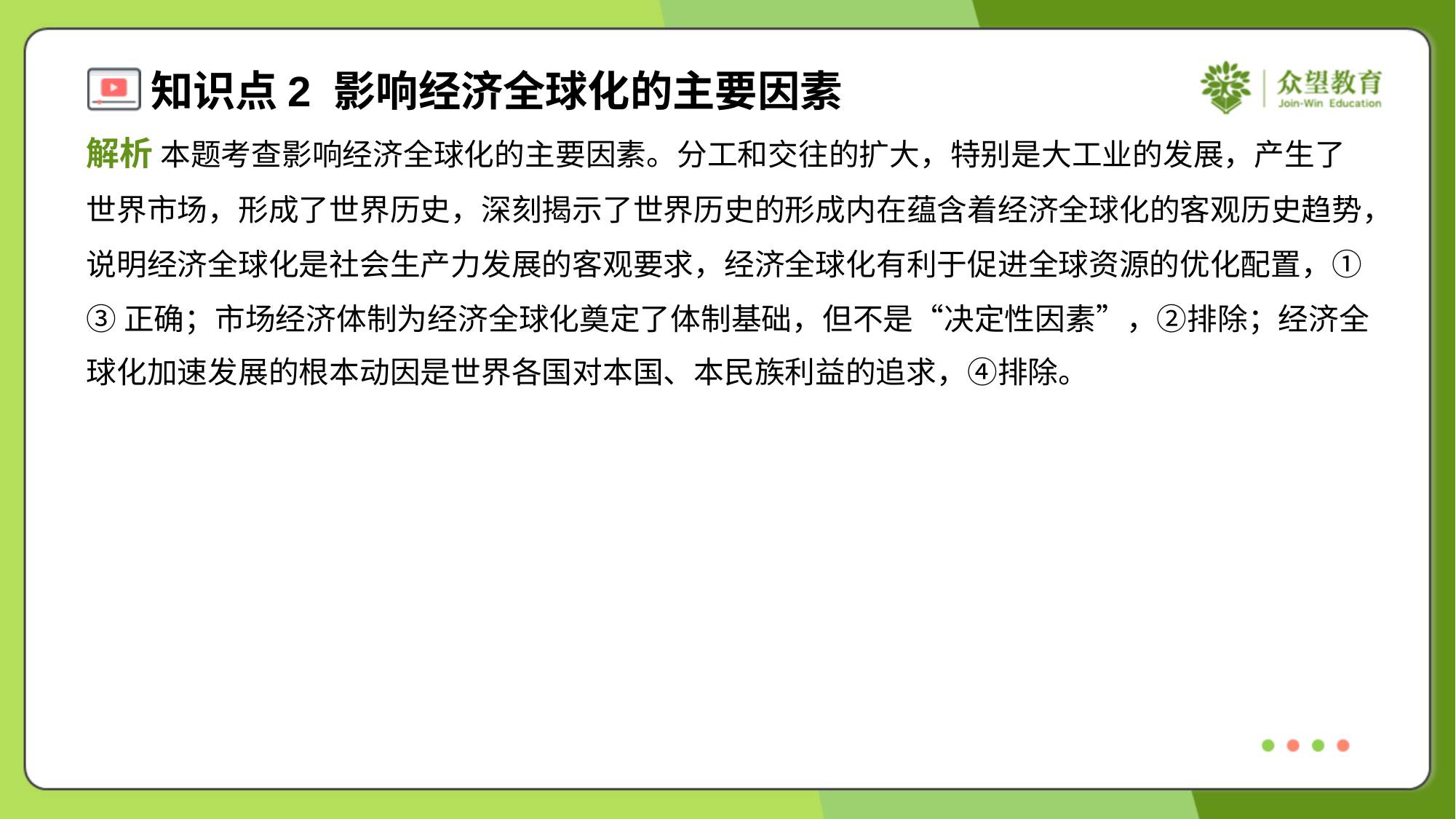

解析 本题考查影响经济全球化的主要因素。分工和交往的扩大，特别是大工业的发展，产生了
世界市场，形成了世界历史，深刻揭示了世界历史的形成内在蕴含着经济全球化的客观历史趋势，
说明经济全球化是社会生产力发展的客观要求，经济全球化有利于促进全球资源的优化配置，①
③正确；市场经济体制为经济全球化奠定了体制基础，但不是“决定性因素”，②排除；经济全
球化加速发展的根本动因是世界各国对本国、本民族利益的追求，④排除。